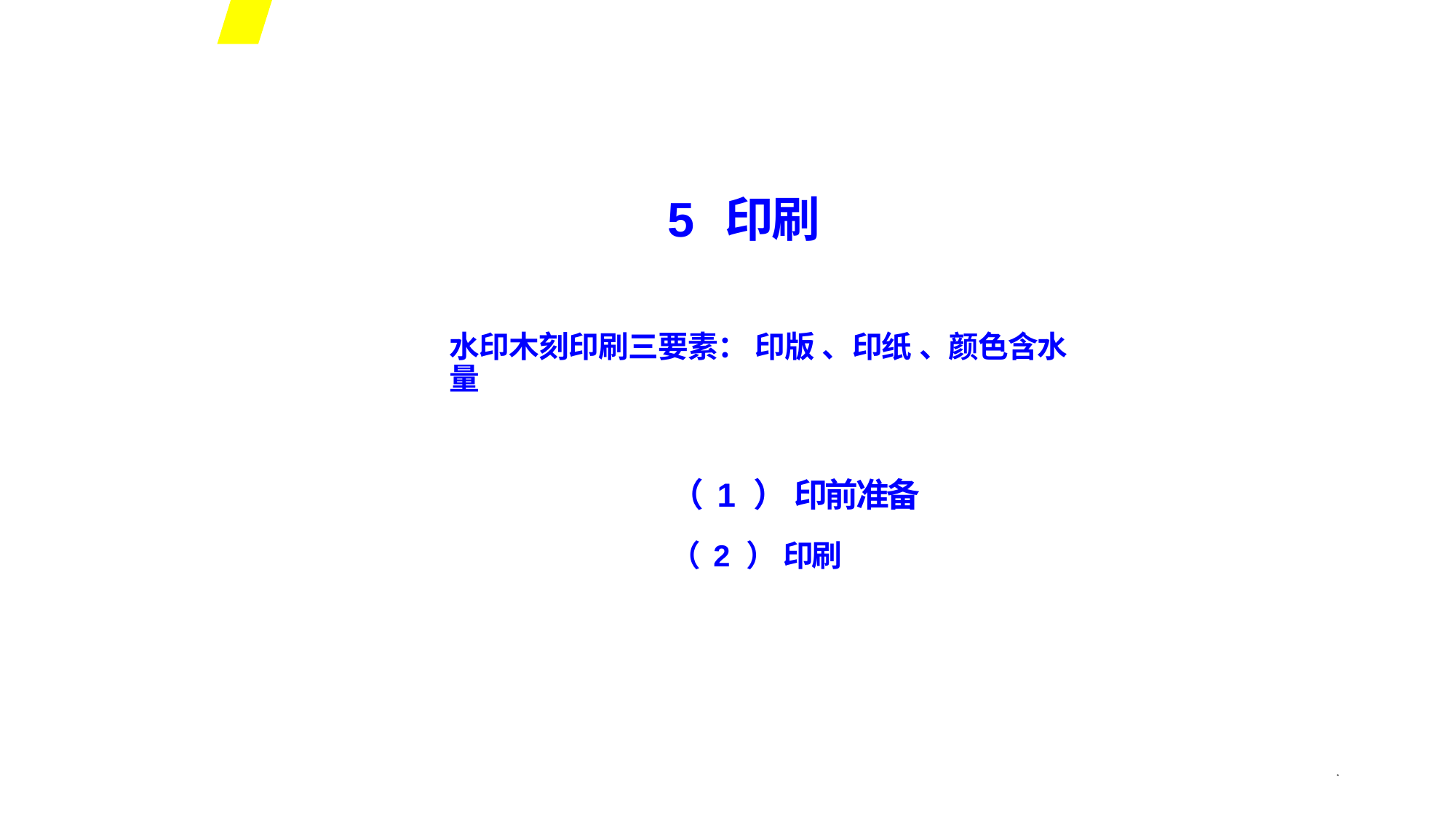

5 印刷

水印木刻印刷三要素： 印版 、印纸 、颜色含水量

（ 1 ） 印前准备
（ 2 ） 印刷

*